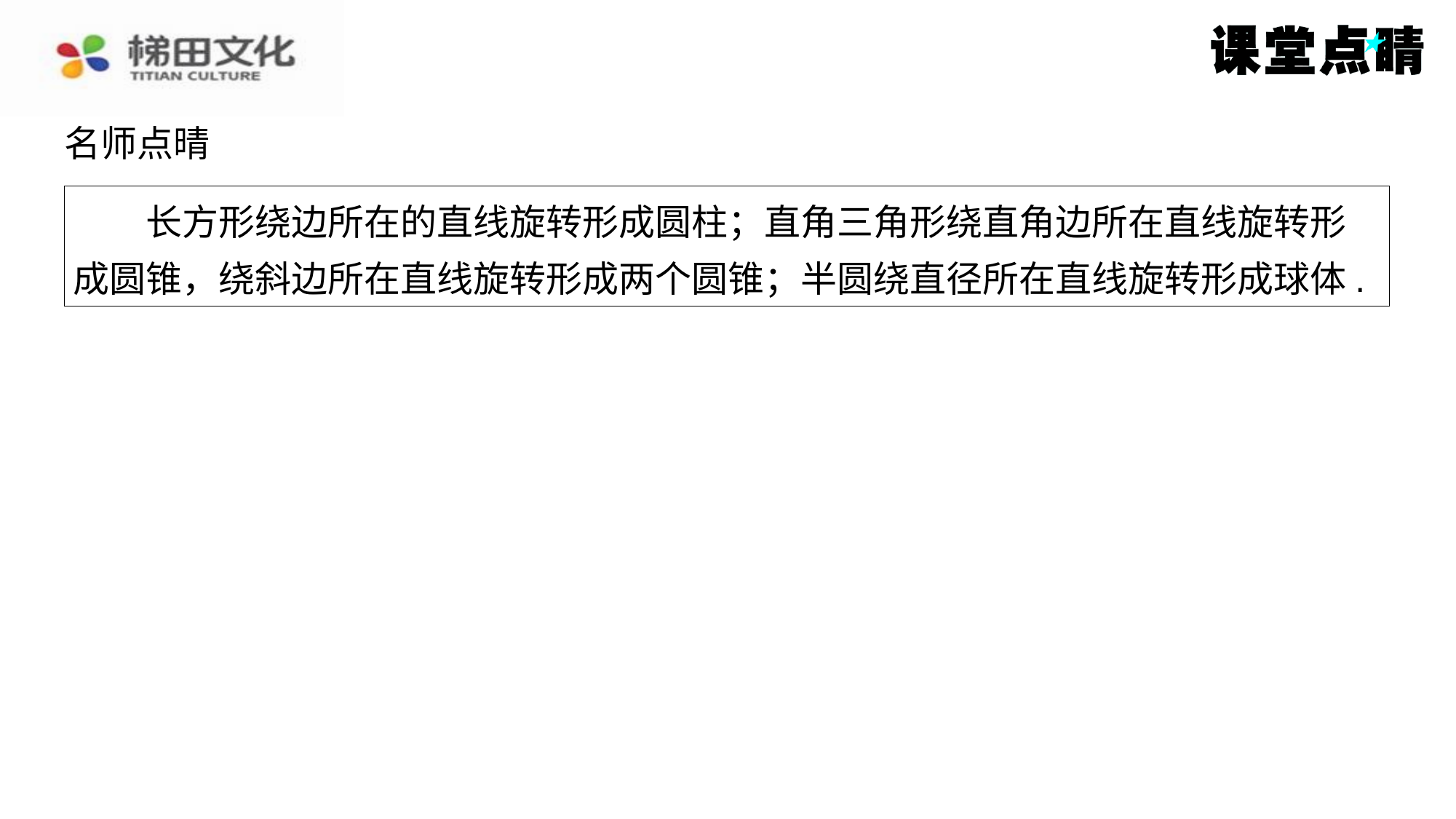

名师点晴
　　长方形绕边所在的直线旋转形成圆柱；直角三角形绕直角边所在直线旋转形
成圆锥，绕斜边所在直线旋转形成两个圆锥；半圆绕直径所在直线旋转形成球体.